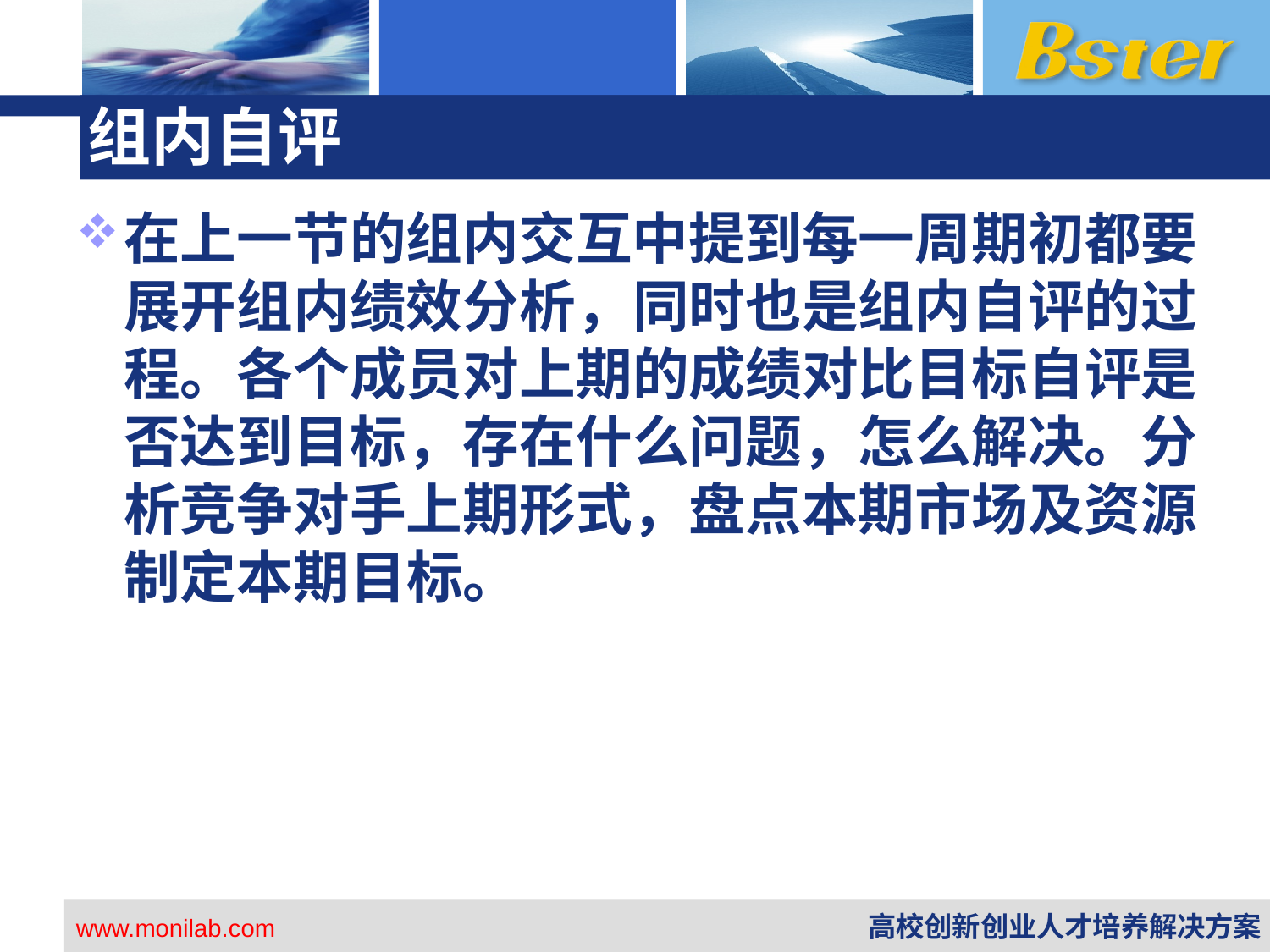

# 组内自评
在上一节的组内交互中提到每一周期初都要展开组内绩效分析，同时也是组内自评的过程。各个成员对上期的成绩对比目标自评是否达到目标，存在什么问题，怎么解决。分析竞争对手上期形式，盘点本期市场及资源制定本期目标。